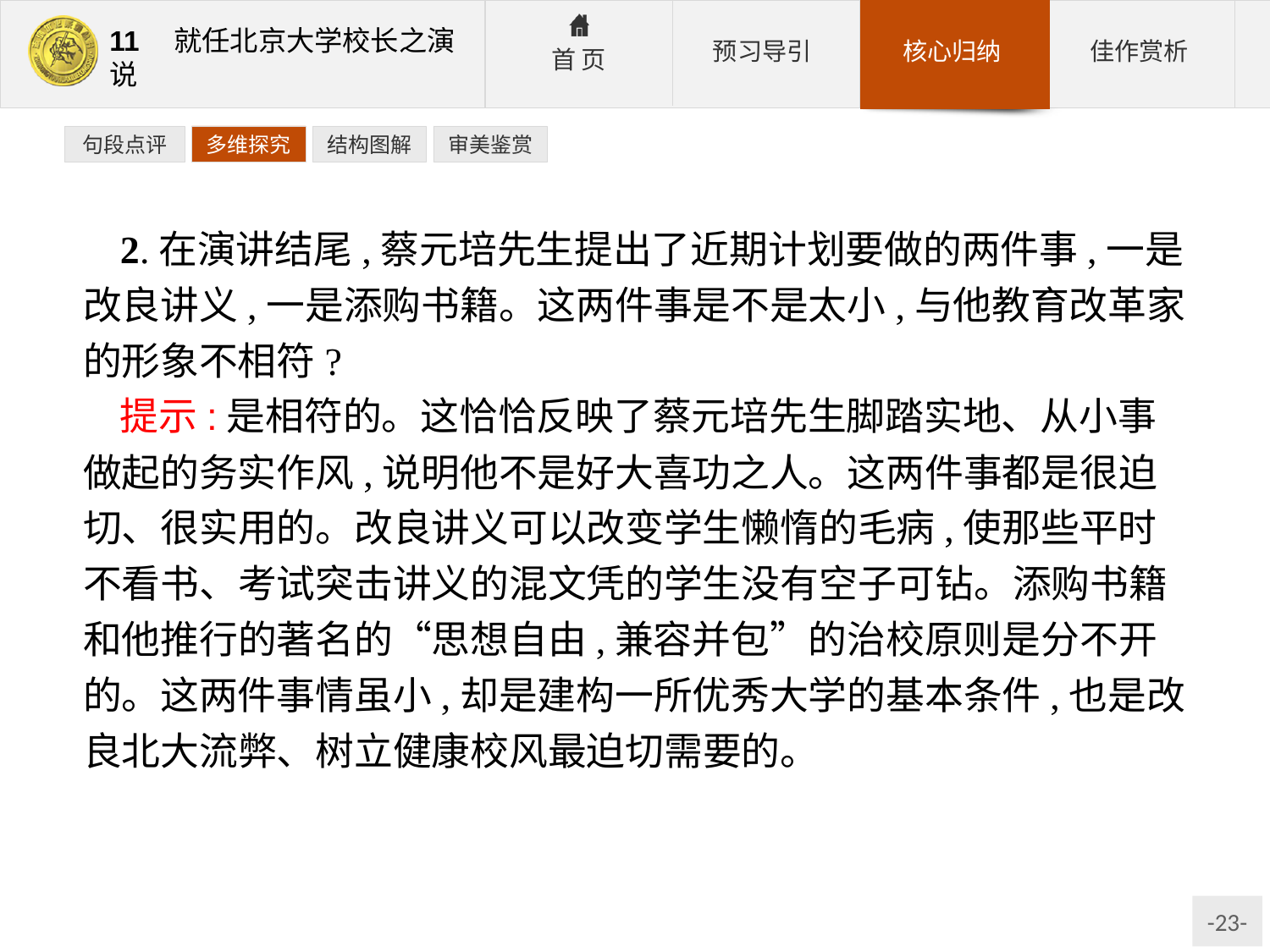

句段点评
多维探究
结构图解
审美鉴赏
2.在演讲结尾,蔡元培先生提出了近期计划要做的两件事,一是改良讲义,一是添购书籍。这两件事是不是太小,与他教育改革家的形象不相符?
提示:是相符的。这恰恰反映了蔡元培先生脚踏实地、从小事做起的务实作风,说明他不是好大喜功之人。这两件事都是很迫切、很实用的。改良讲义可以改变学生懒惰的毛病,使那些平时不看书、考试突击讲义的混文凭的学生没有空子可钻。添购书籍和他推行的著名的“思想自由,兼容并包”的治校原则是分不开的。这两件事情虽小,却是建构一所优秀大学的基本条件,也是改良北大流弊、树立健康校风最迫切需要的。